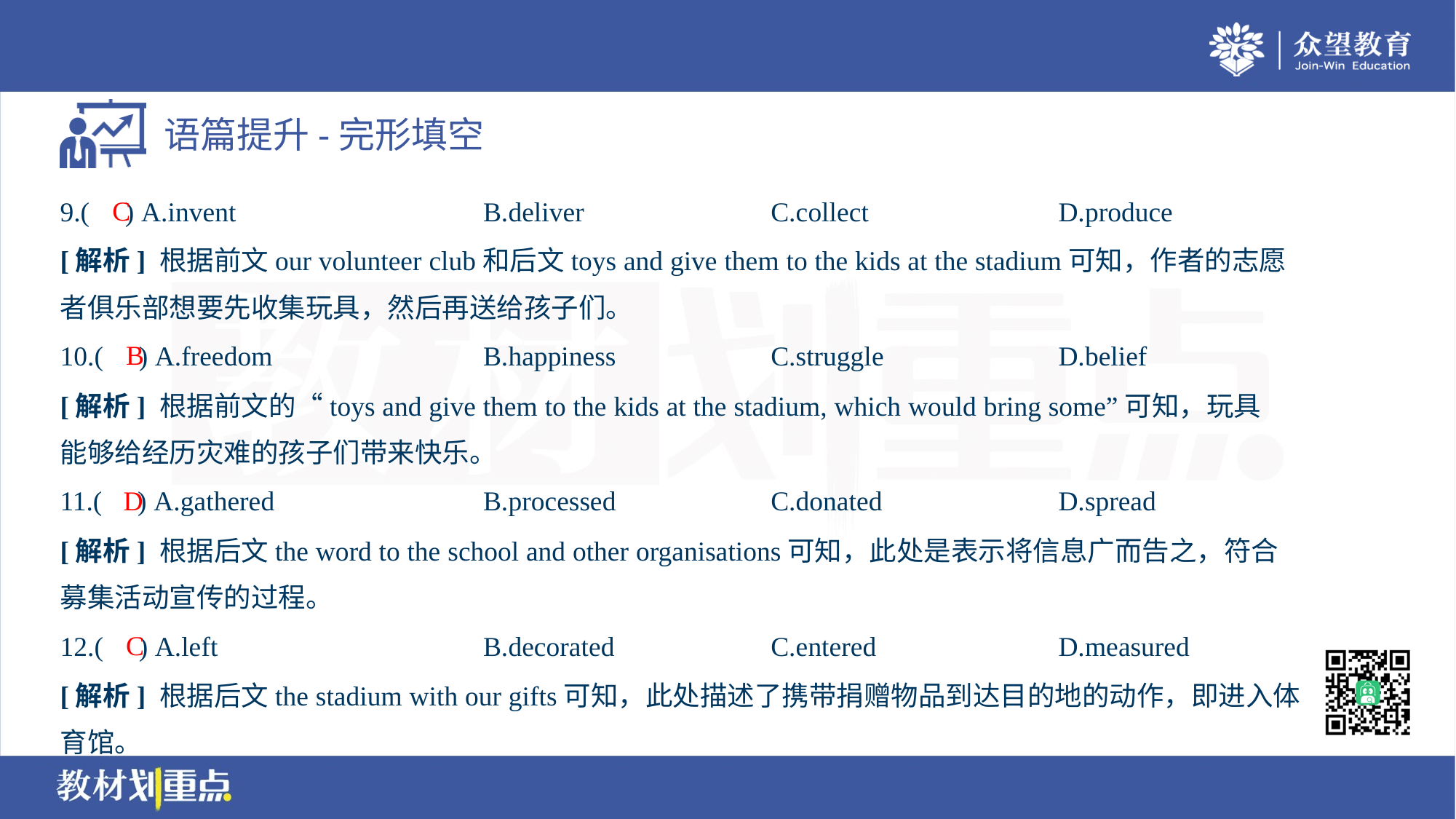

C
9.(     ) A.invent	B.deliver	C.collect	D.produce
[解析] 根据前文our volunteer club和后文toys and give them to the kids at the stadium可知，作者的志愿
者俱乐部想要先收集玩具，然后再送给孩子们。
B
10.(     ) A.freedom	B.happiness	C.struggle	D.belief
[解析] 根据前文的“toys and give them to the kids at the stadium, which would bring some”可知，玩具
能够给经历灾难的孩子们带来快乐。
D
11.(     ) A.gathered	B.processed	C.donated	D.spread
[解析] 根据后文the word to the school and other organisations可知，此处是表示将信息广而告之，符合
募集活动宣传的过程。
C
12.(     ) A.left	B.decorated	C.entered	D.measured
[解析] 根据后文the stadium with our gifts可知，此处描述了携带捐赠物品到达目的地的动作，即进入体
育馆。